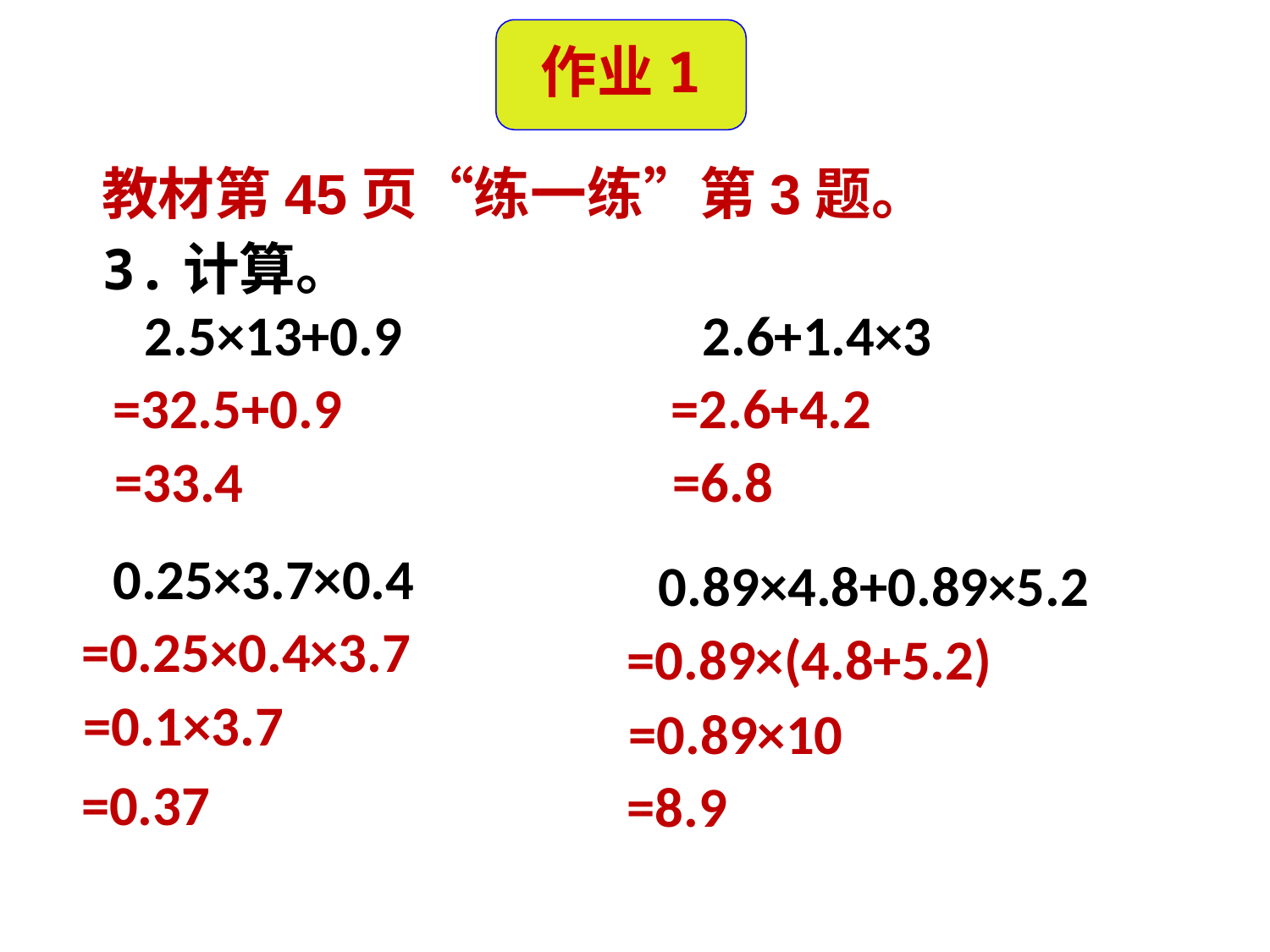

作业1
教材第45页“练一练”第3题。
3.计算。
2.5×13+0.9
2.6+1.4×3
=32.5+0.9
=2.6+4.2
=33.4
=6.8
0.25×3.7×0.4
0.89×4.8+0.89×5.2
=0.25×0.4×3.7
=0.89×(4.8+5.2)
=0.1×3.7
=0.89×10
=0.37
=8.9